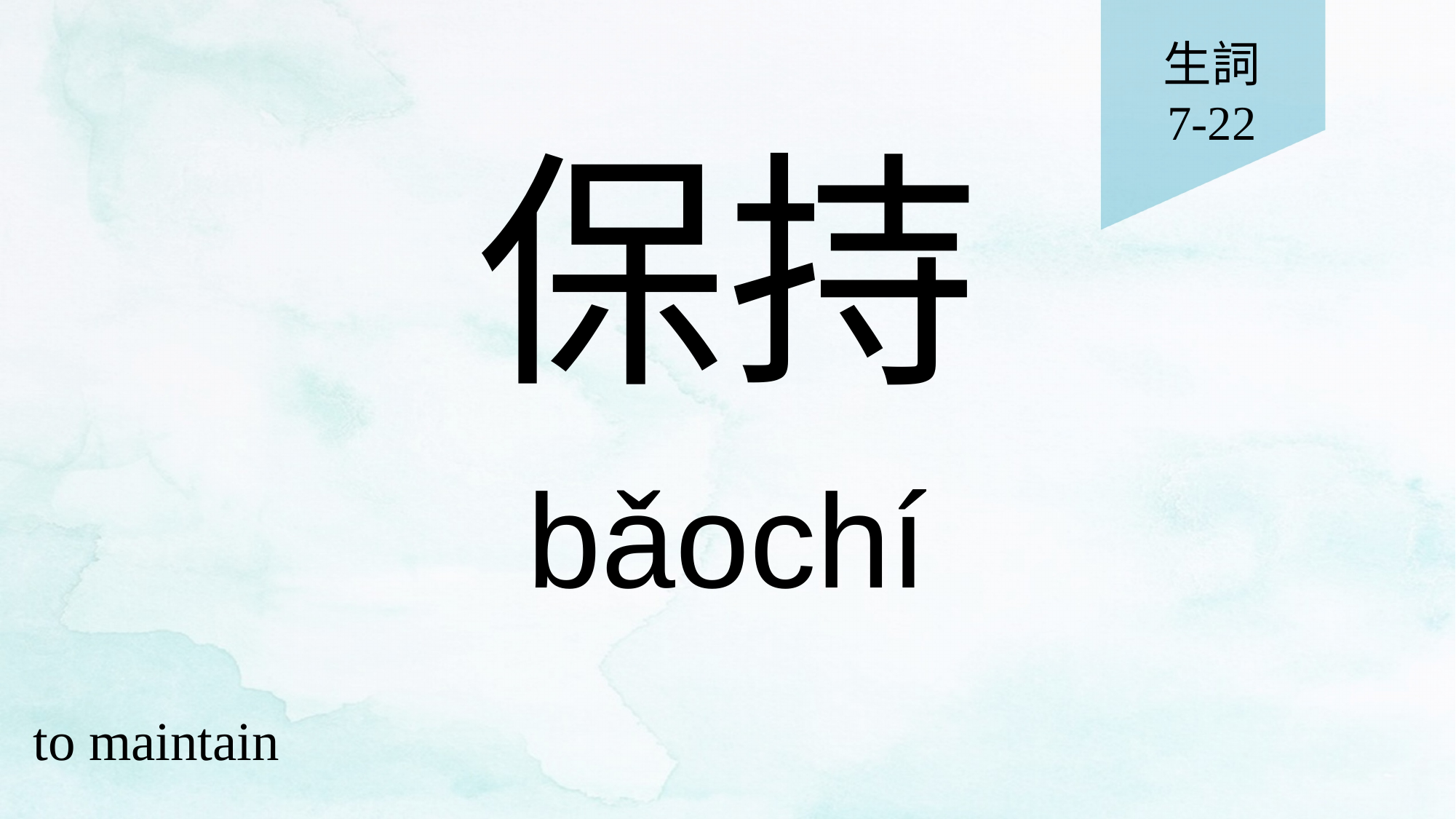

生詞
7-22
# 保持
bǎochí
to maintain